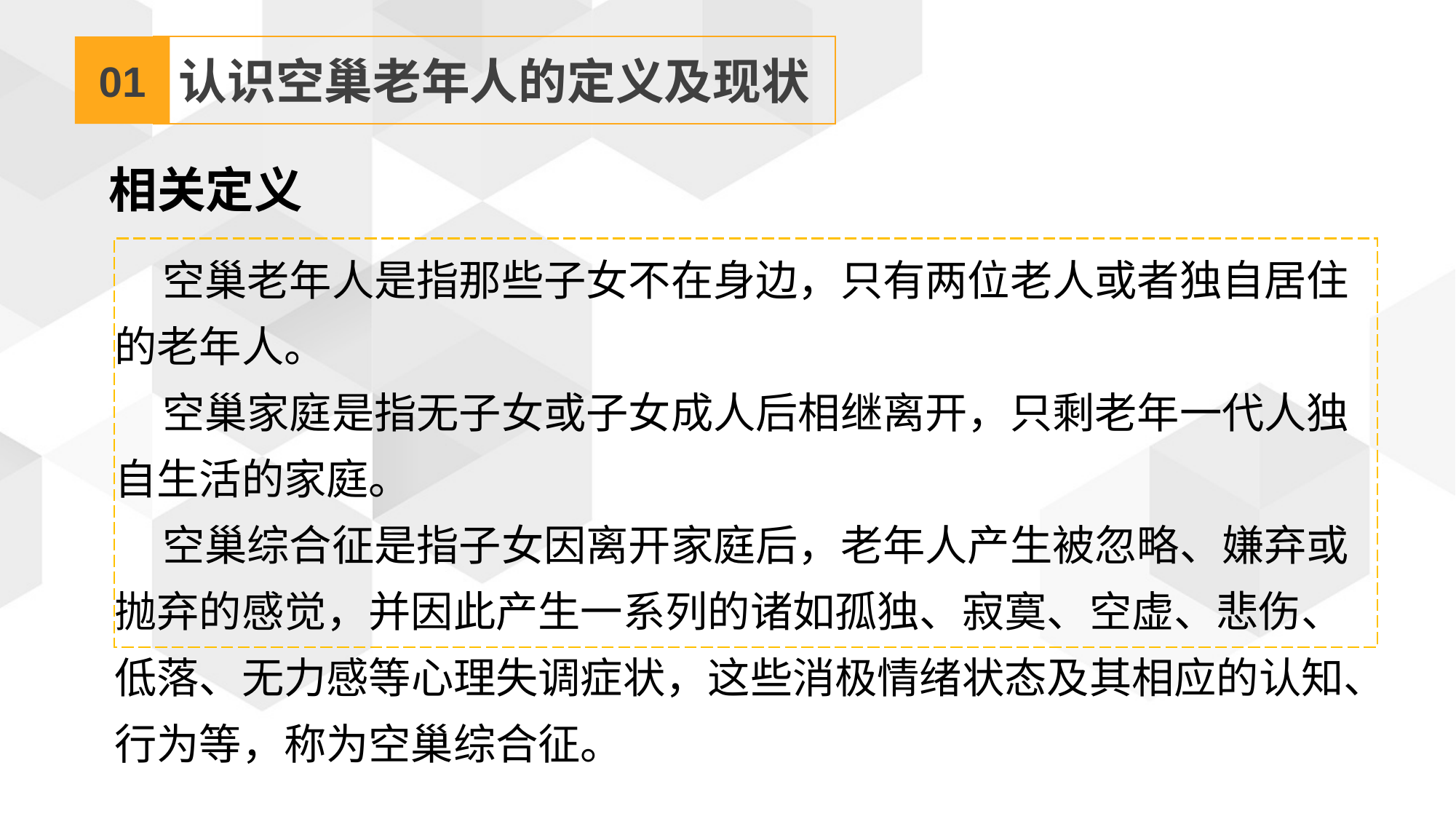

01
认识空巢老年人的定义及现状
相关定义
    空巢老年人是指那些子女不在身边，只有两位老人或者独自居住的老年人。
    空巢家庭是指无子女或子女成人后相继离开，只剩老年一代人独自生活的家庭。
    空巢综合征是指子女因离开家庭后，老年人产生被忽略、嫌弃或抛弃的感觉，并因此产生一系列的诸如孤独、寂寞、空虚、悲伤、低落、无力感等心理失调症状，这些消极情绪状态及其相应的认知、行为等，称为空巢综合征。